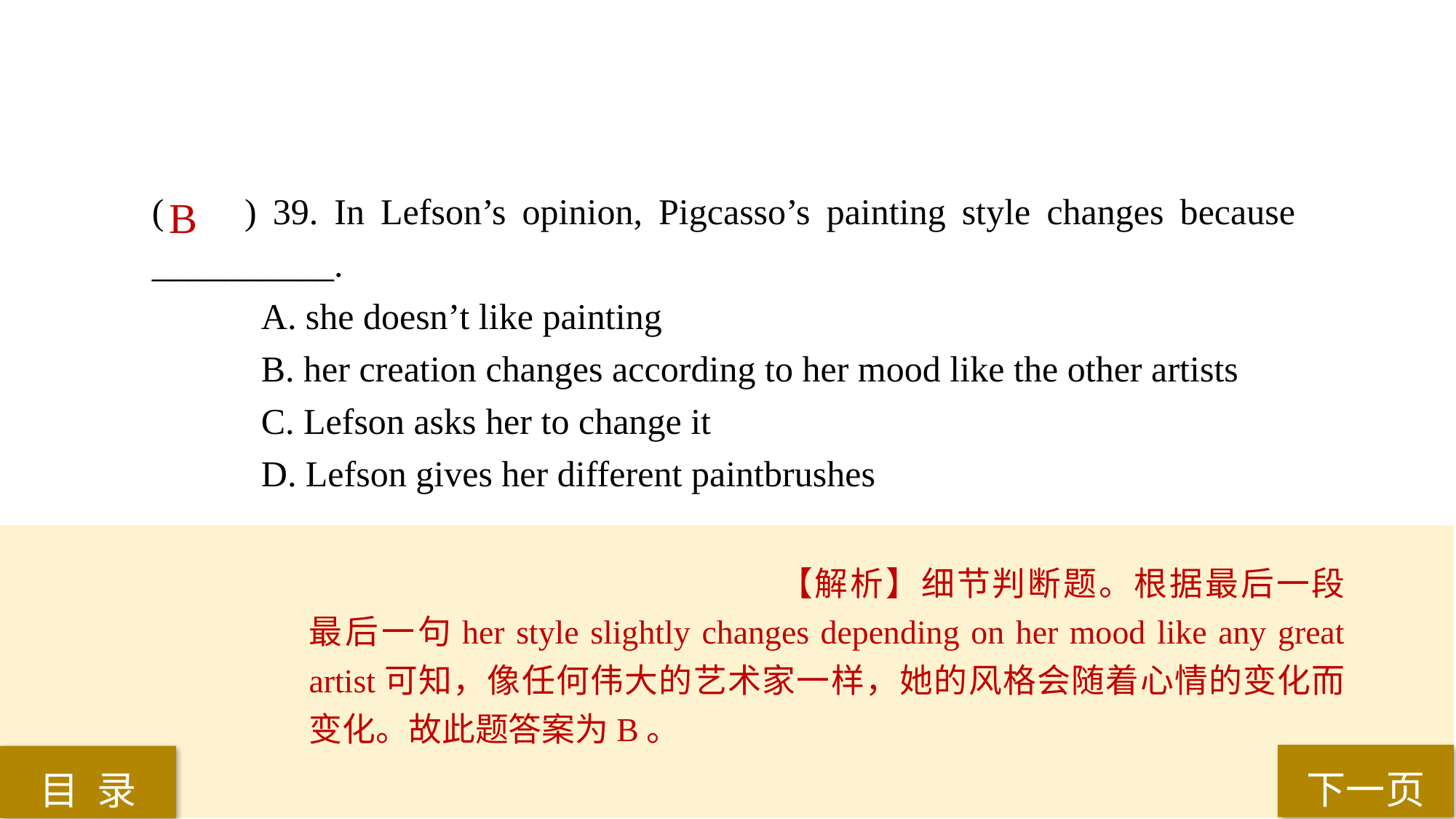

(     ) 39. In Lefson’s opinion, Pigcasso’s painting style changes because 	__________.
A. she doesn’t like painting
B. her creation changes according to her mood like the other artists
C. Lefson asks her to change it
D. Lefson gives her different paintbrushes
B
【解析】细节判断题。根据最后一段最后一句her style slightly changes depending on her mood like any great artist可知，像任何伟大的艺术家一样，她的风格会随着心情的变化而变化。故此题答案为B。